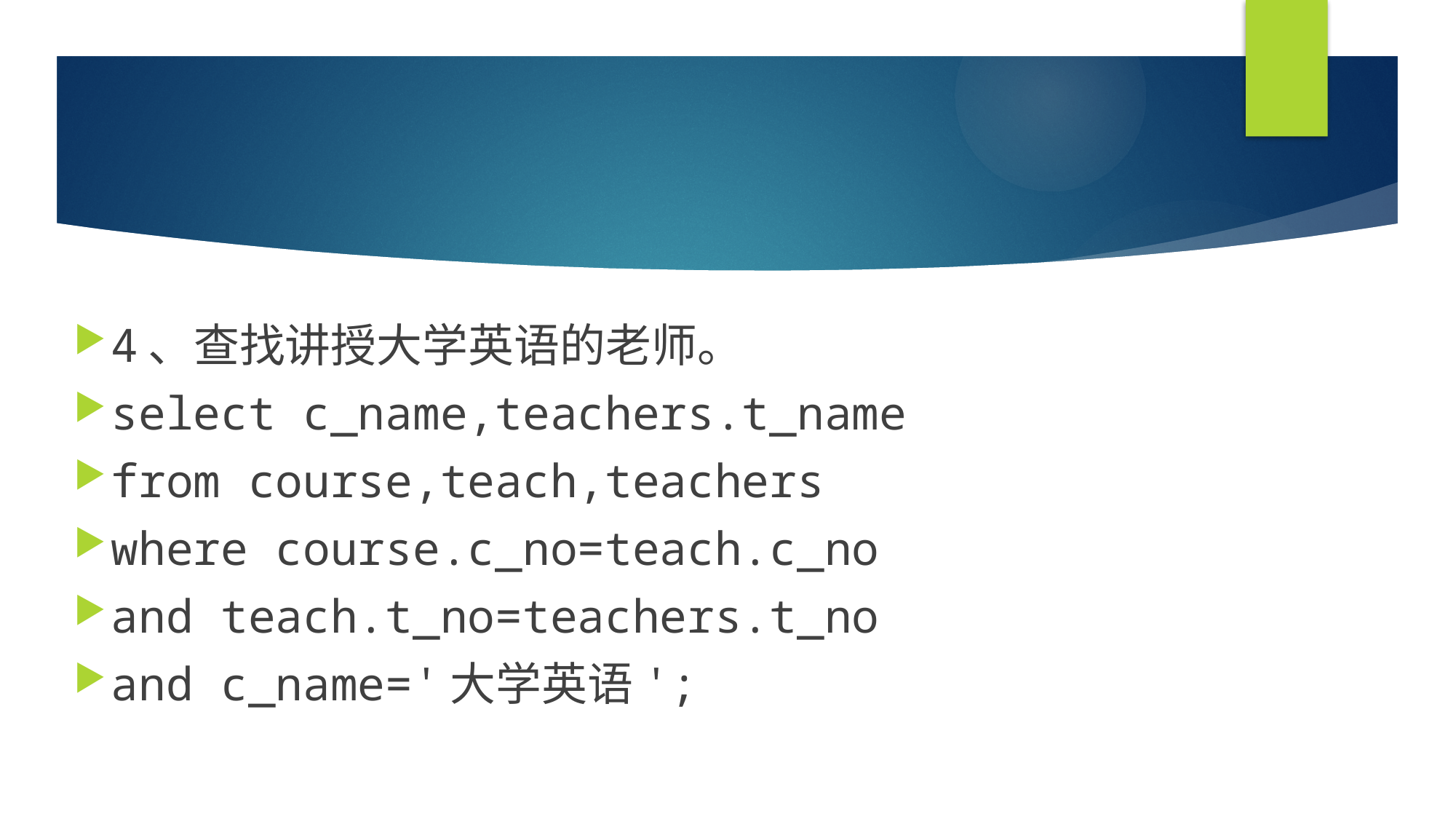

#
4、查找讲授大学英语的老师。
select c_name,teachers.t_name
from course,teach,teachers
where course.c_no=teach.c_no
and teach.t_no=teachers.t_no
and c_name='大学英语';